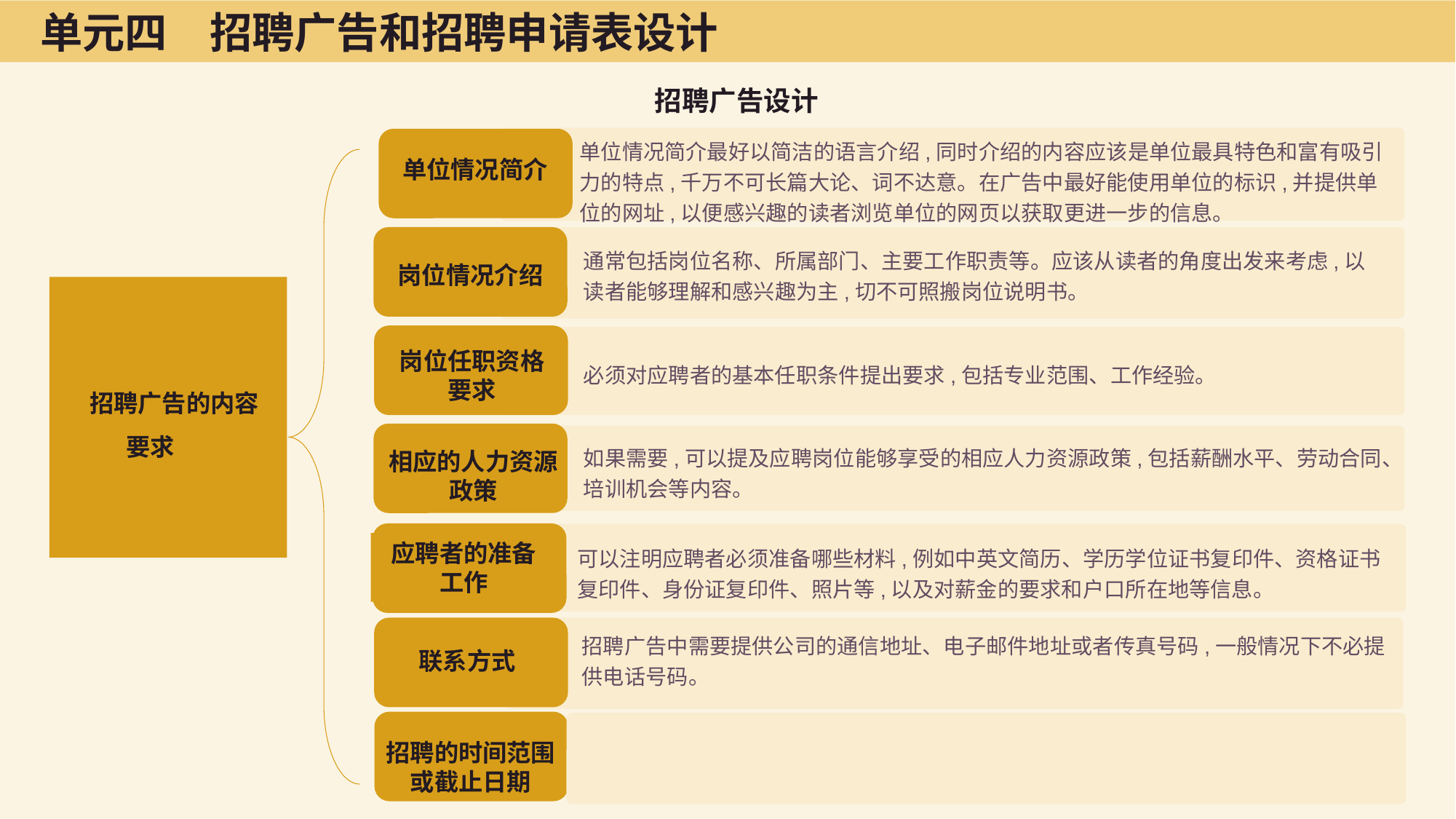

单元四　招聘广告和招聘申请表设计
招聘广告设计

单位情况简介最好以简洁的语言介绍,同时介绍的内容应该是单位最具特色和富有吸引力的特点,千万不可长篇大论、词不达意。在广告中最好能使用单位的标识,并提供单位的网址,以便感兴趣的读者浏览单位的网页以获取更进一步的信息。

单位情况简介

岗位情况介绍

通常包括岗位名称、所属部门、主要工作职责等。应该从读者的角度出发来考虑,以读者能够理解和感兴趣为主,切不可照搬岗位说明书。

　　招聘广告的内容要求

岗位任职资格要求

必须对应聘者的基本任职条件提出要求,包括专业范围、工作经验。

相应的人力资源政策

如果需要,可以提及应聘岗位能够享受的相应人力资源政策,包括薪酬水平、劳动合同、
培训机会等内容。

应聘者的准备工作

可以注明应聘者必须准备哪些材料,例如中英文简历、学历学位证书复印件、资格证书复印件、身份证复印件、照片等,以及对薪金的要求和户口所在地等信息。

联系方式

招聘广告中需要提供公司的通信地址、电子邮件地址或者传真号码,一般情况下不必提供电话号码。

招聘的时间范围或截止日期